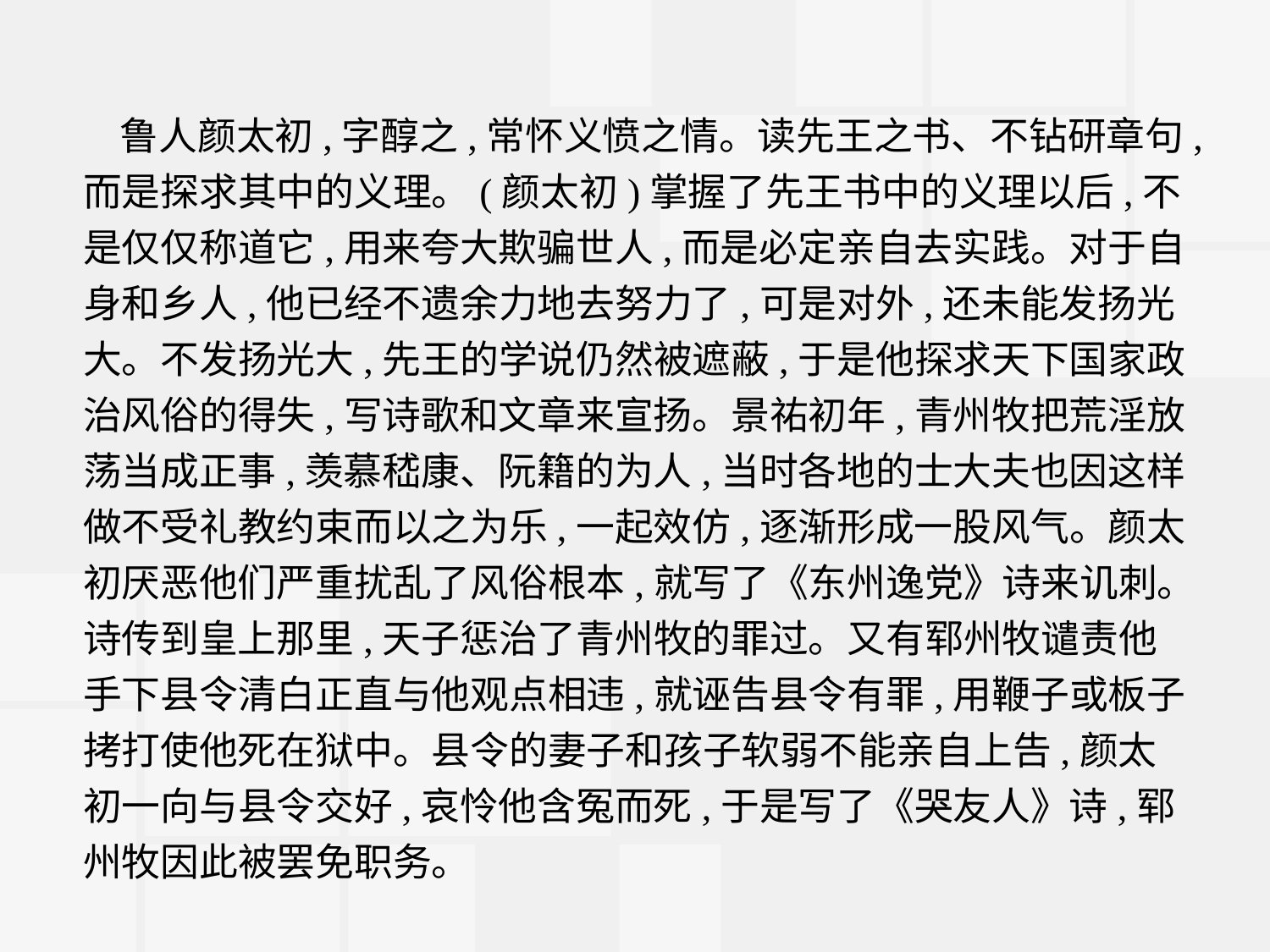

鲁人颜太初,字醇之,常怀义愤之情。读先王之书、不钻研章句,而是探求其中的义理。(颜太初)掌握了先王书中的义理以后,不是仅仅称道它,用来夸大欺骗世人,而是必定亲自去实践。对于自身和乡人,他已经不遗余力地去努力了,可是对外,还未能发扬光大。不发扬光大,先王的学说仍然被遮蔽,于是他探求天下国家政治风俗的得失,写诗歌和文章来宣扬。景祐初年,青州牧把荒淫放荡当成正事,羡慕嵇康、阮籍的为人,当时各地的士大夫也因这样做不受礼教约束而以之为乐,一起效仿,逐渐形成一股风气。颜太初厌恶他们严重扰乱了风俗根本,就写了《东州逸党》诗来讥刺。诗传到皇上那里,天子惩治了青州牧的罪过。又有郓州牧谴责他手下县令清白正直与他观点相违,就诬告县令有罪,用鞭子或板子拷打使他死在狱中。县令的妻子和孩子软弱不能亲自上告,颜太初一向与县令交好,哀怜他含冤而死,于是写了《哭友人》诗,郓州牧因此被罢免职务。